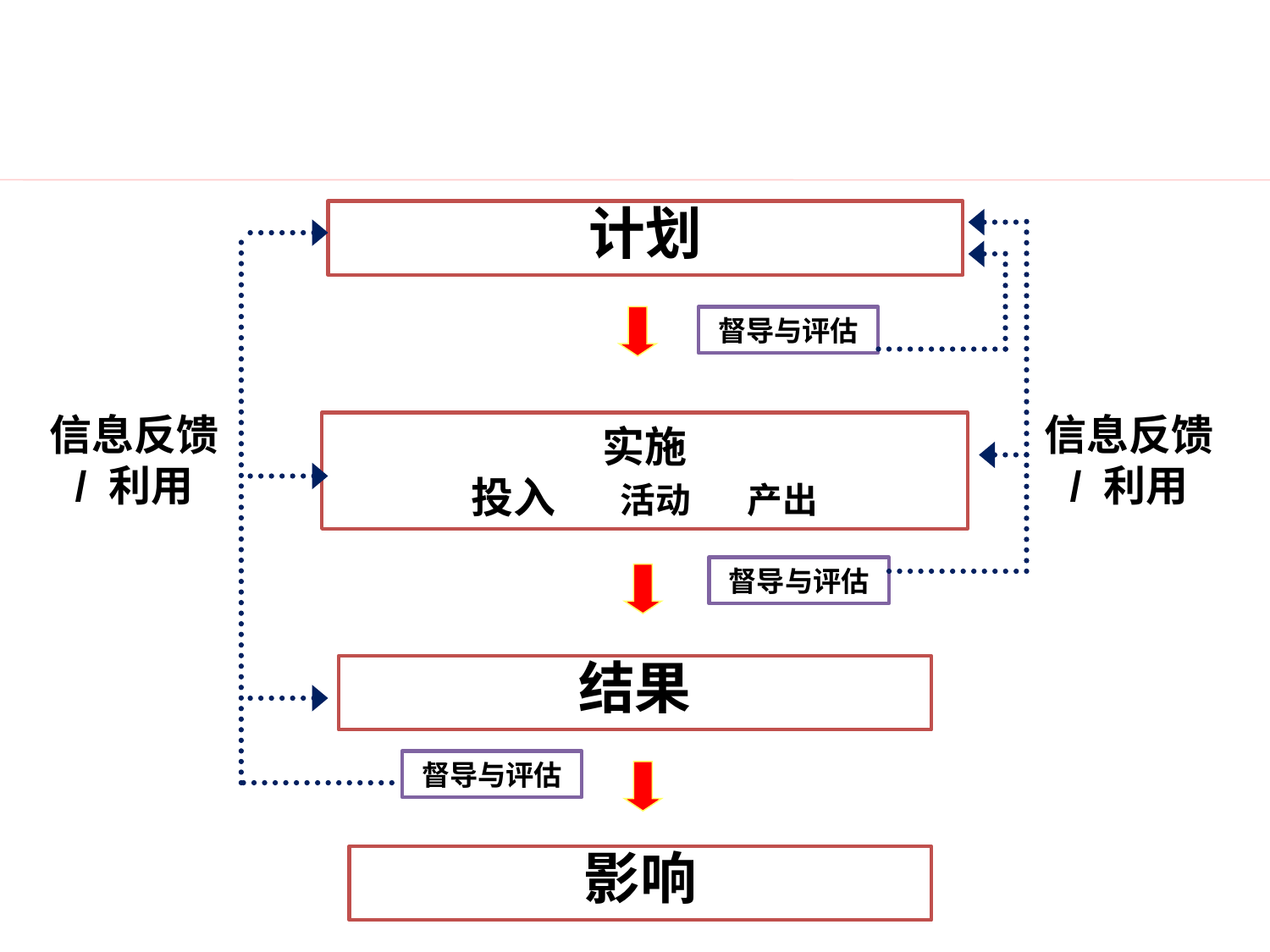

#

计划

督导与评估

督导与评估

督导与评估

信息反馈
/ 利用
信息反馈
/ 利用
实施
投入        活动       产出

结果

影响